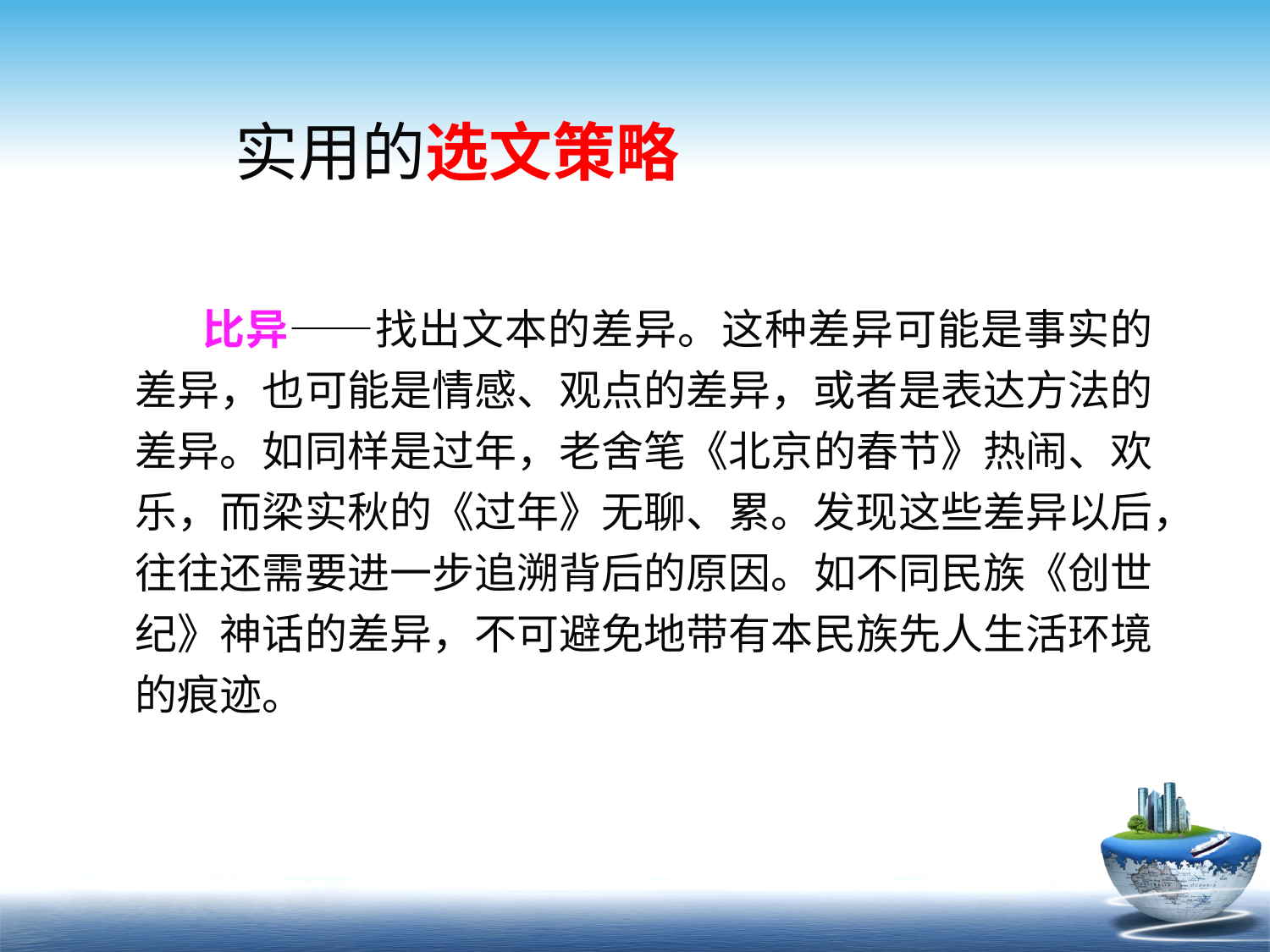

实用的选文策略
          比异——找出文本的差异。这种差异可能是事实的差异，也可能是情感、观点的差异，或者是表达方法的差异。如同样是过年，老舍笔《北京的春节》热闹、欢乐，而梁实秋的《过年》无聊、累。发现这些差异以后，往往还需要进一步追溯背后的原因。如不同民族《创世纪》神话的差异，不可避免地带有本民族先人生活环境的痕迹。